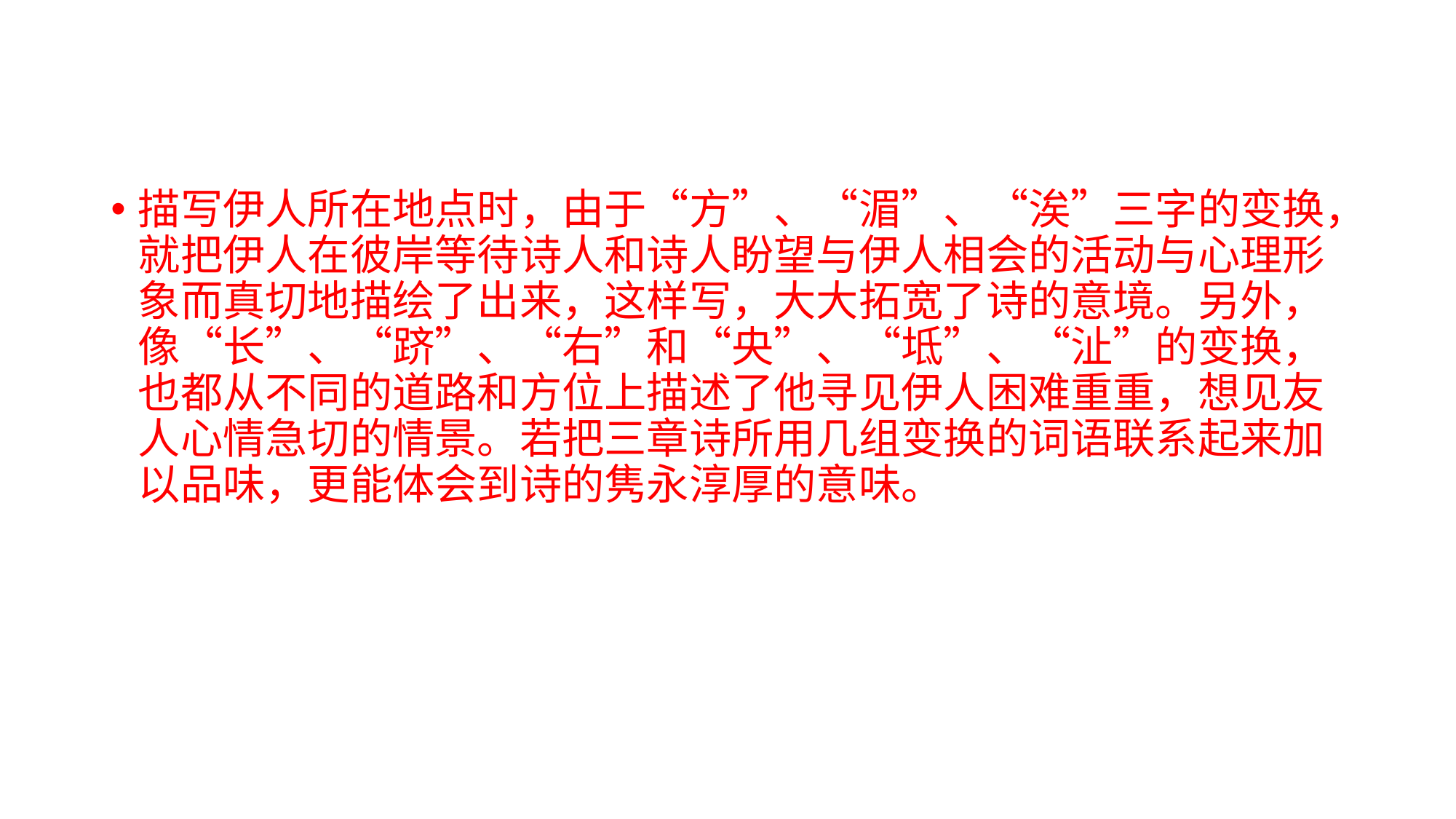

#
描写伊人所在地点时，由于“方”、“湄”、“涘”三字的变换，就把伊人在彼岸等待诗人和诗人盼望与伊人相会的活动与心理形象而真切地描绘了出来，这样写，大大拓宽了诗的意境。另外，像“长”、“跻”、“右”和“央”、“坻”、“沚”的变换，也都从不同的道路和方位上描述了他寻见伊人困难重重，想见友人心情急切的情景。若把三章诗所用几组变换的词语联系起来加以品味，更能体会到诗的隽永淳厚的意味。